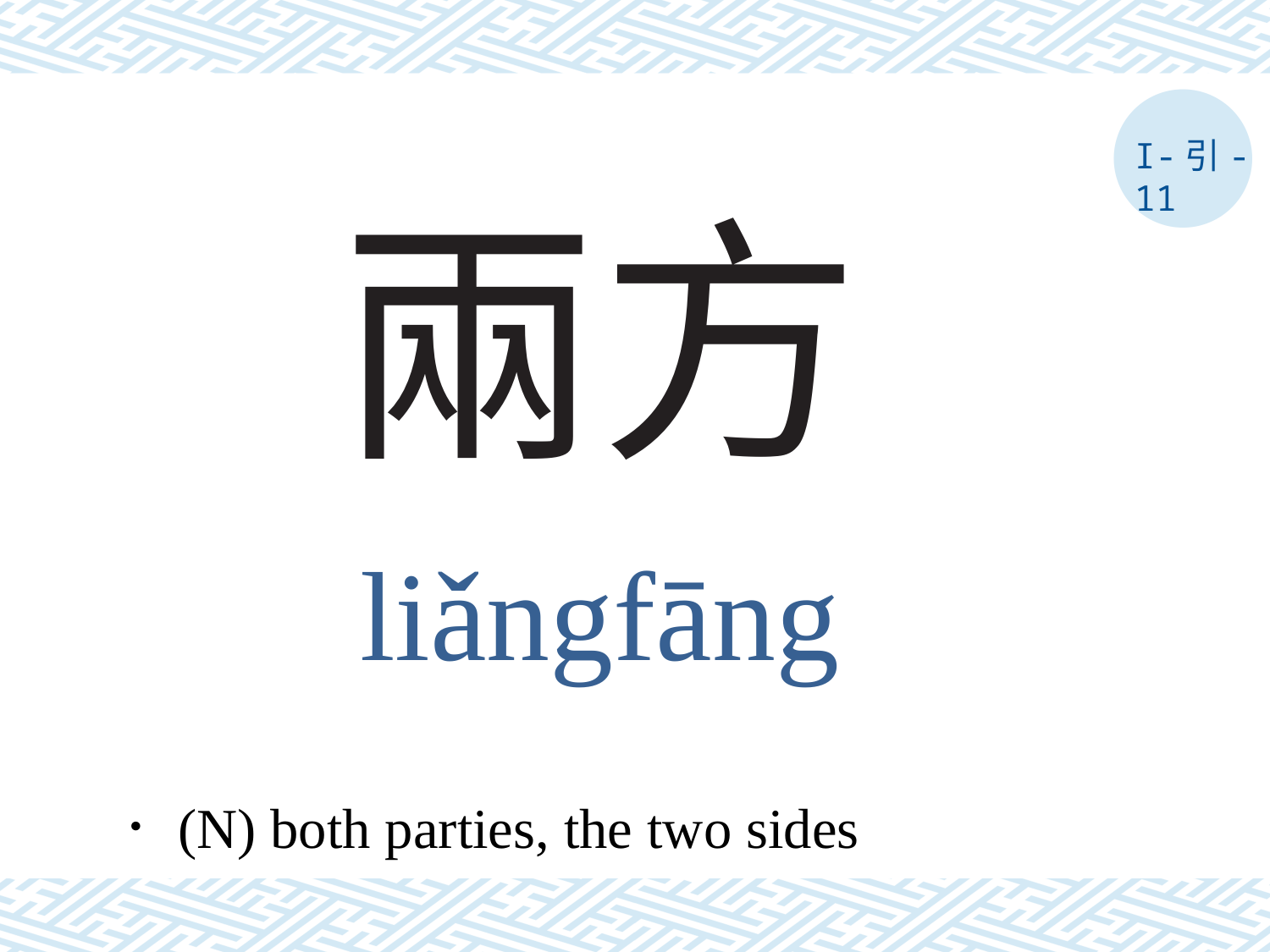

I-引-11

# 兩方
liǎngfāng
．(N) both parties, the two sides